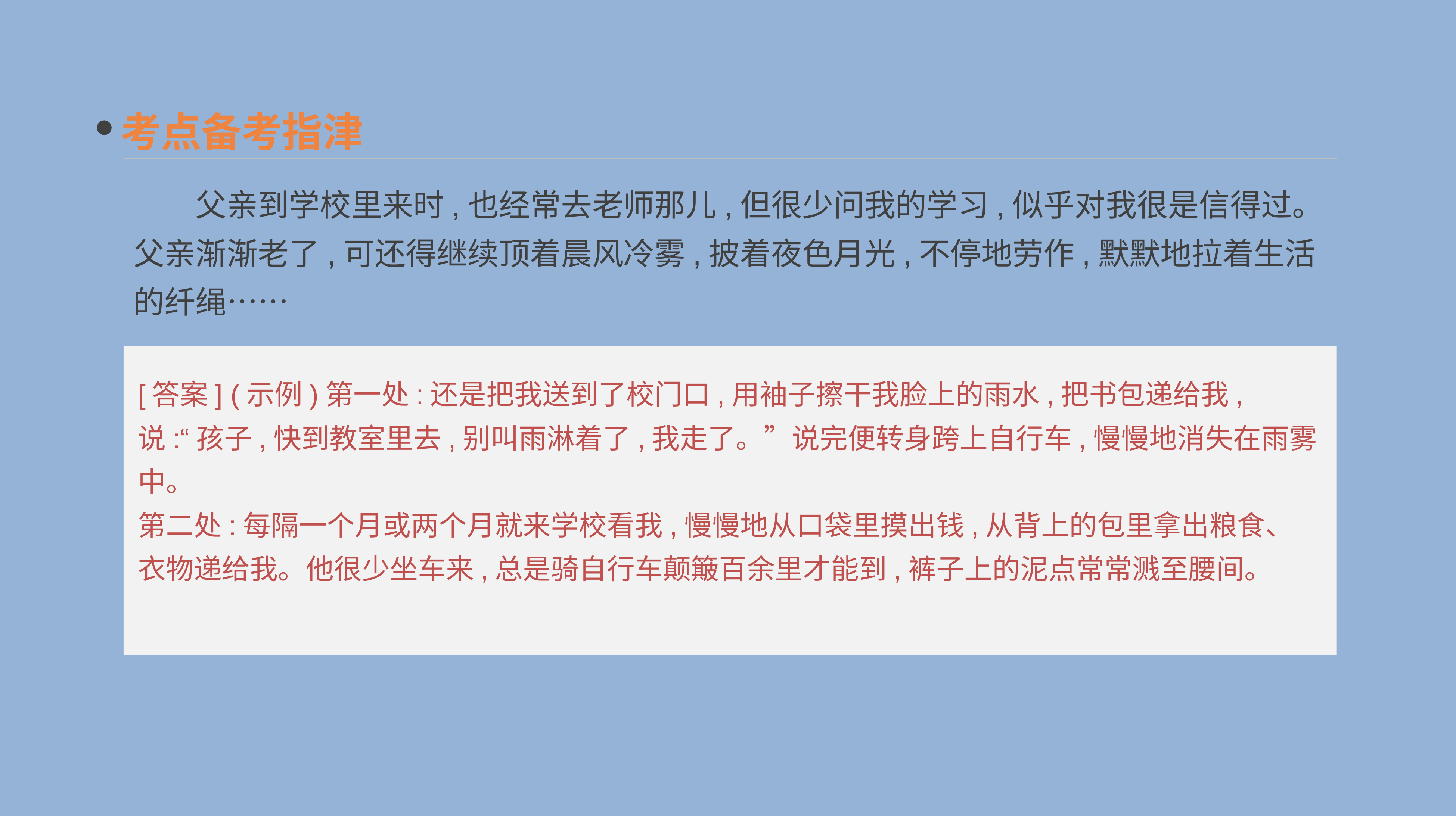

考点备考指津

　　父亲到学校里来时,也经常去老师那儿,但很少问我的学习,似乎对我很是信得过。父亲渐渐老了,可还得继续顶着晨风冷雾,披着夜色月光,不停地劳作,默默地拉着生活的纤绳……

[答案] (示例)第一处:还是把我送到了校门口,用袖子擦干我脸上的雨水,把书包递给我,说:“孩子,快到教室里去,别叫雨淋着了,我走了。”说完便转身跨上自行车,慢慢地消失在雨雾中。
第二处:每隔一个月或两个月就来学校看我,慢慢地从口袋里摸出钱,从背上的包里拿出粮食、衣物递给我。他很少坐车来,总是骑自行车颠簸百余里才能到,裤子上的泥点常常溅至腰间。